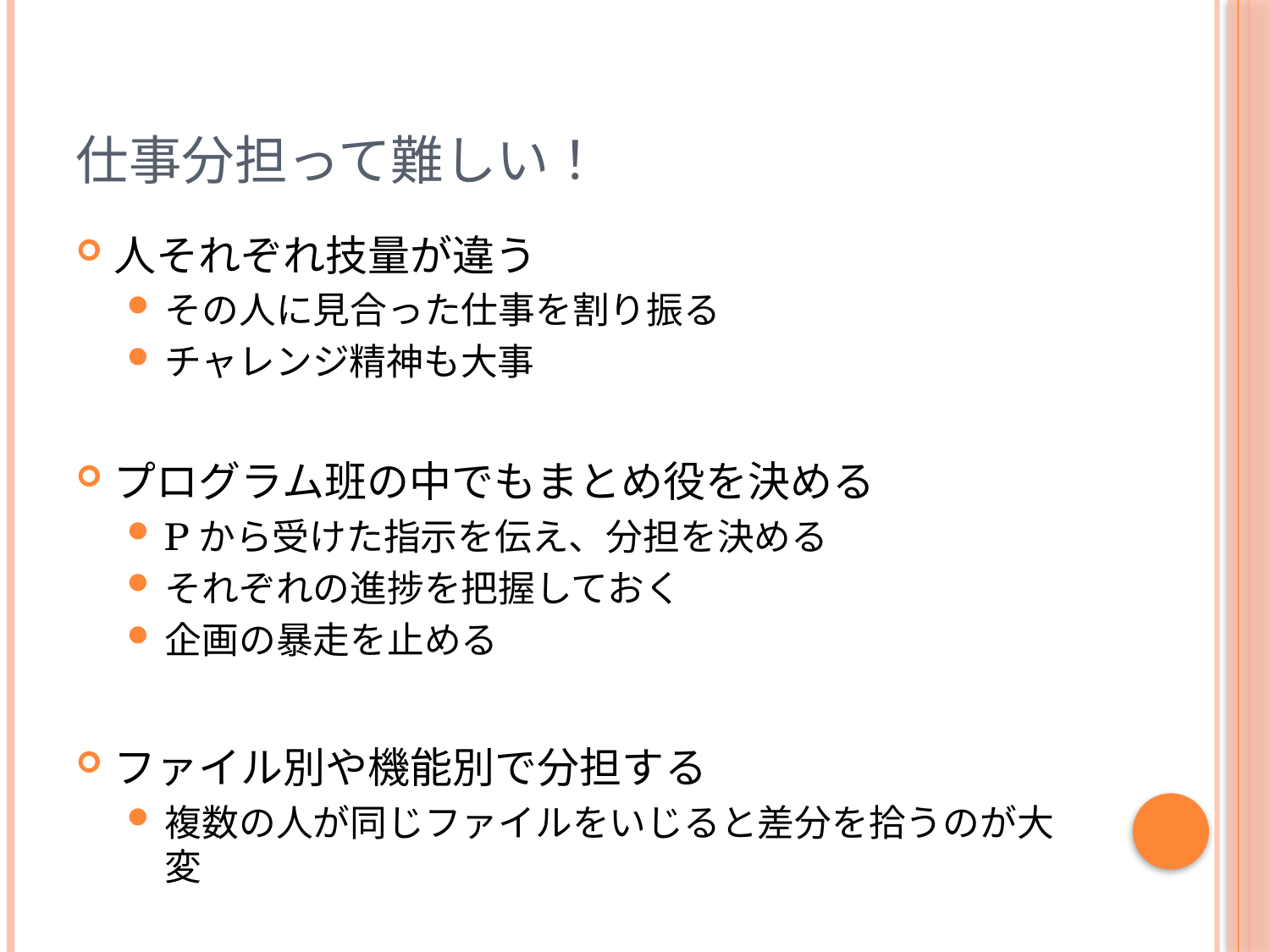

# 仕事分担って難しい！
人それぞれ技量が違う
その人に見合った仕事を割り振る
チャレンジ精神も大事

プログラム班の中でもまとめ役を決める
Pから受けた指示を伝え、分担を決める
それぞれの進捗を把握しておく
企画の暴走を止める

ファイル別や機能別で分担する
複数の人が同じファイルをいじると差分を拾うのが大変